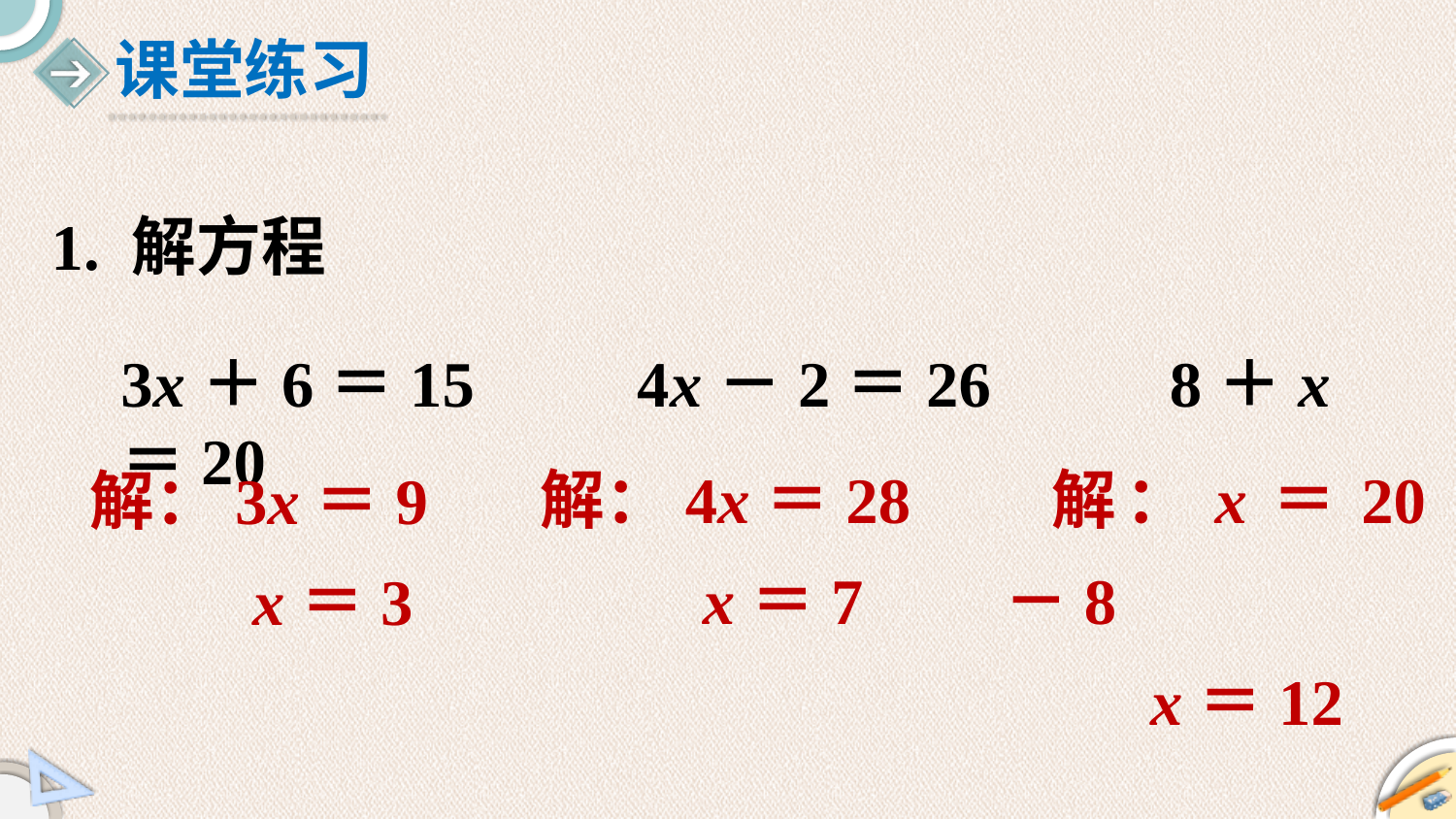

1. 解方程
3x＋6＝15          4x－2＝26           8＋x＝20
解：4x＝28
          x＝7
 解：x＝20－8
         x＝12
解：3x＝9
          x＝3